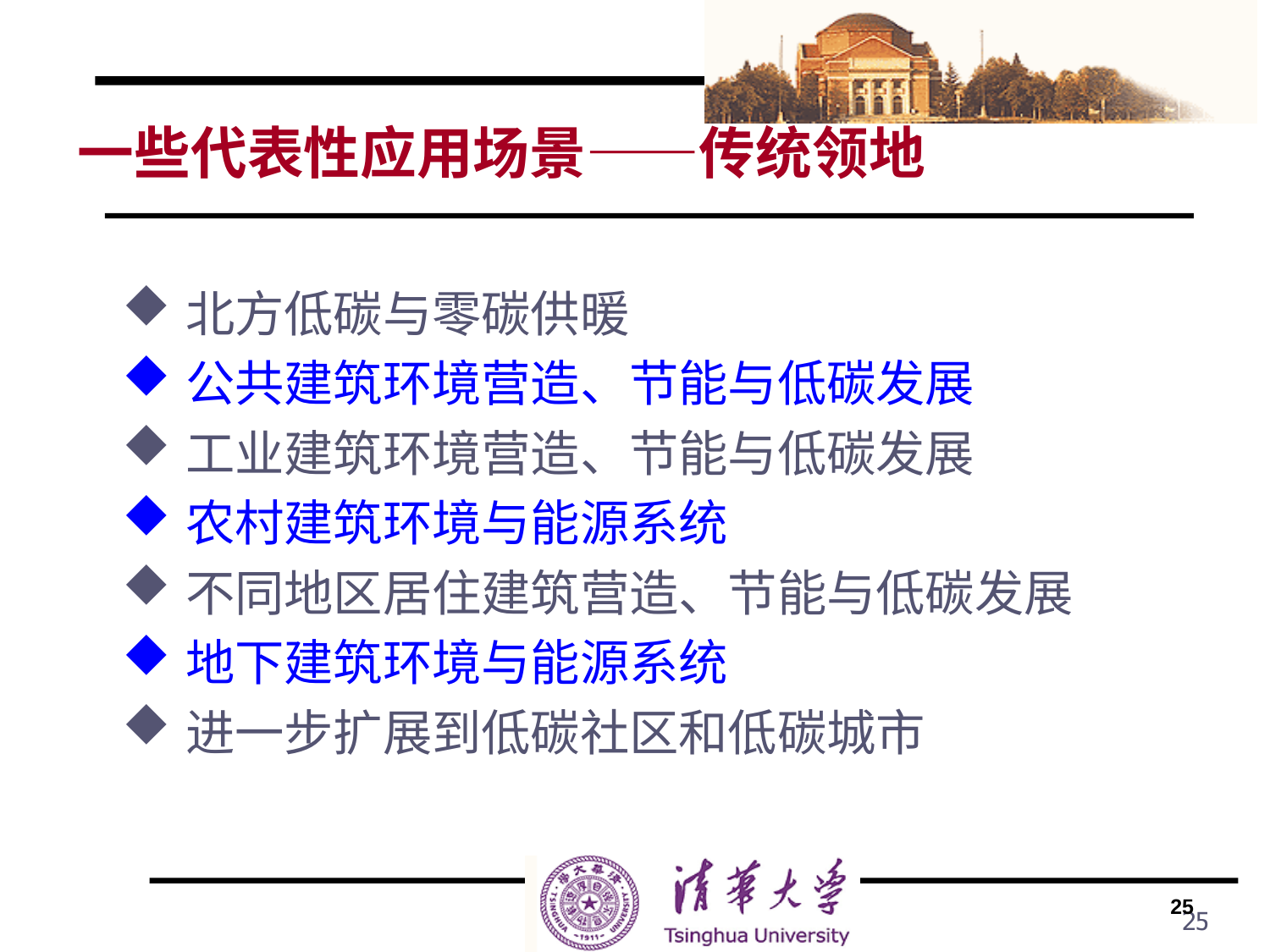

# 一些代表性应用场景——传统领地
北方低碳与零碳供暖
公共建筑环境营造、节能与低碳发展
工业建筑环境营造、节能与低碳发展
农村建筑环境与能源系统
不同地区居住建筑营造、节能与低碳发展
地下建筑环境与能源系统
进一步扩展到低碳社区和低碳城市
25